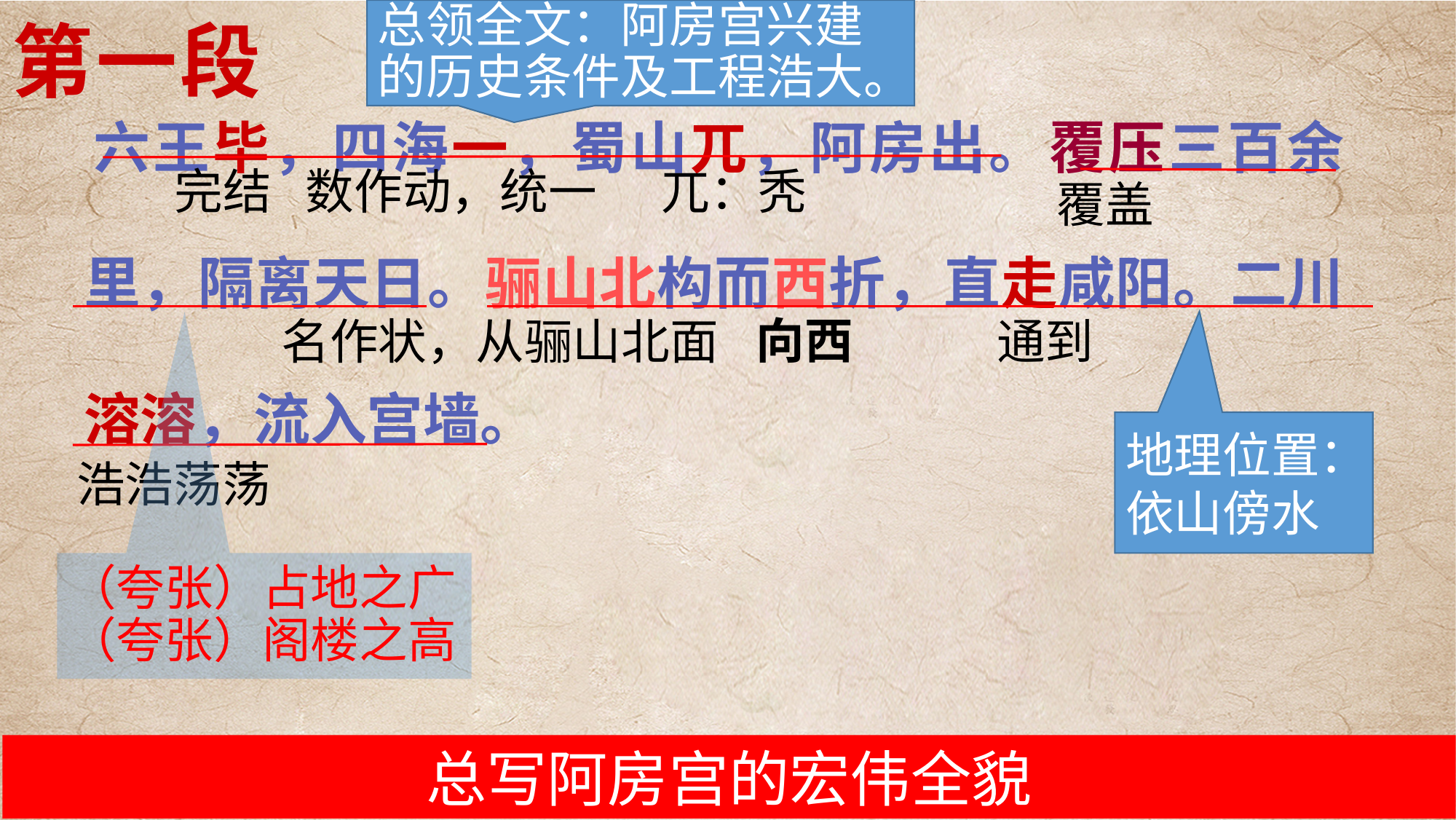

# 第一段
总领全文：阿房宫兴建的历史条件及工程浩大。
   六王毕，四海一，蜀山兀，阿房出。覆压三百余里，隔离天日。骊山北构而西折，直走咸阳。二川溶溶，流入宫墙。
数作动，统一
兀：秃
完结
覆盖
向西
名作状，从骊山北面
通到
地理位置：依山傍水
浩浩荡荡
（夸张）占地之广
（夸张）阁楼之高
总写阿房宫的宏伟全貌